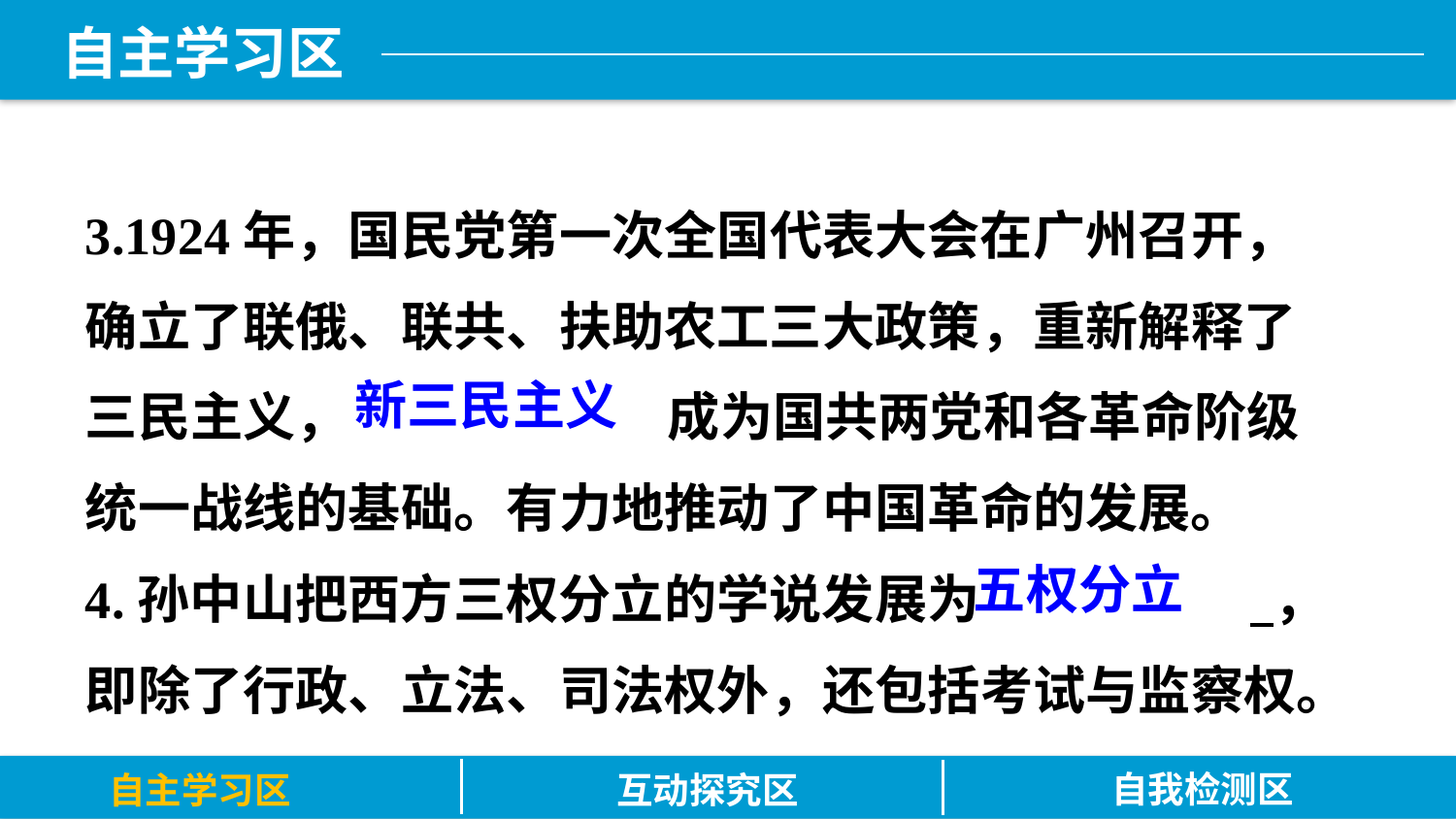

3.1924年，国民党第一次全国代表大会在广州召开，确立了联俄、联共、扶助农工三大政策，重新解释了三民主义，			成为国共两党和各革命阶级统一战线的基础。有力地推动了中国革命的发展。
4.孙中山把西方三权分立的学说发展为		  ，即除了行政、立法、司法权外，还包括考试与监察权。
新三民主义
五权分立
自我检测区
自主学习区
互动探究区